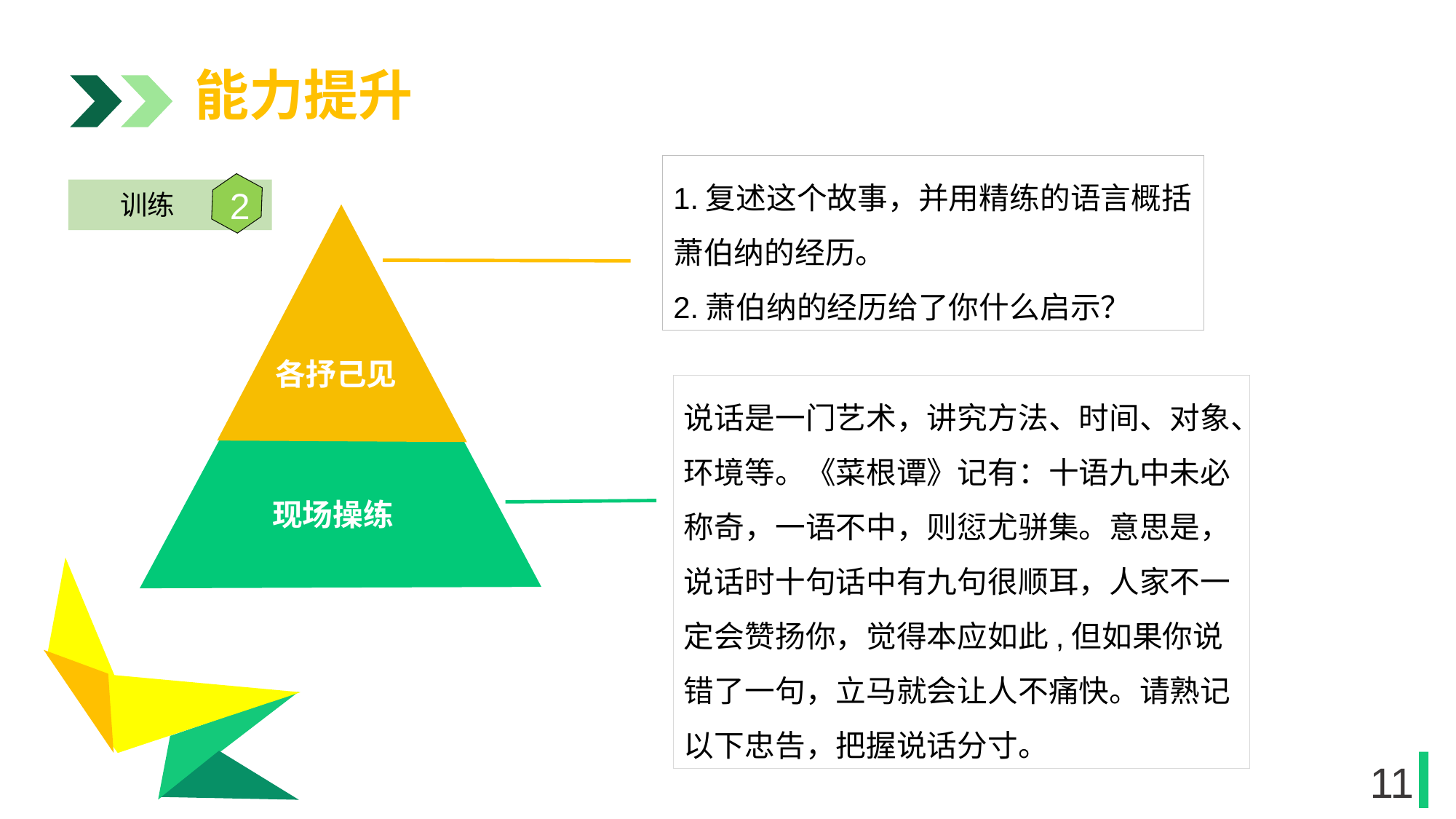

能力提升

1.复述这个故事，并用精练的语言概括萧伯纳的经历。
2.萧伯纳的经历给了你什么启示？
2

训练

阶段三
1
各抒己见
说话是一门艺术，讲究方法、时间、对象、环境等。《菜根谭》记有：十语九中未必称奇，一语不中，则愆尤骈集。意思是，说话时十句话中有九句很顺耳，人家不一定会赞扬你，觉得本应如此,但如果你说错了一句，立马就会让人不痛快。请熟记以下忠告，把握说话分寸。
现场操练

1
11